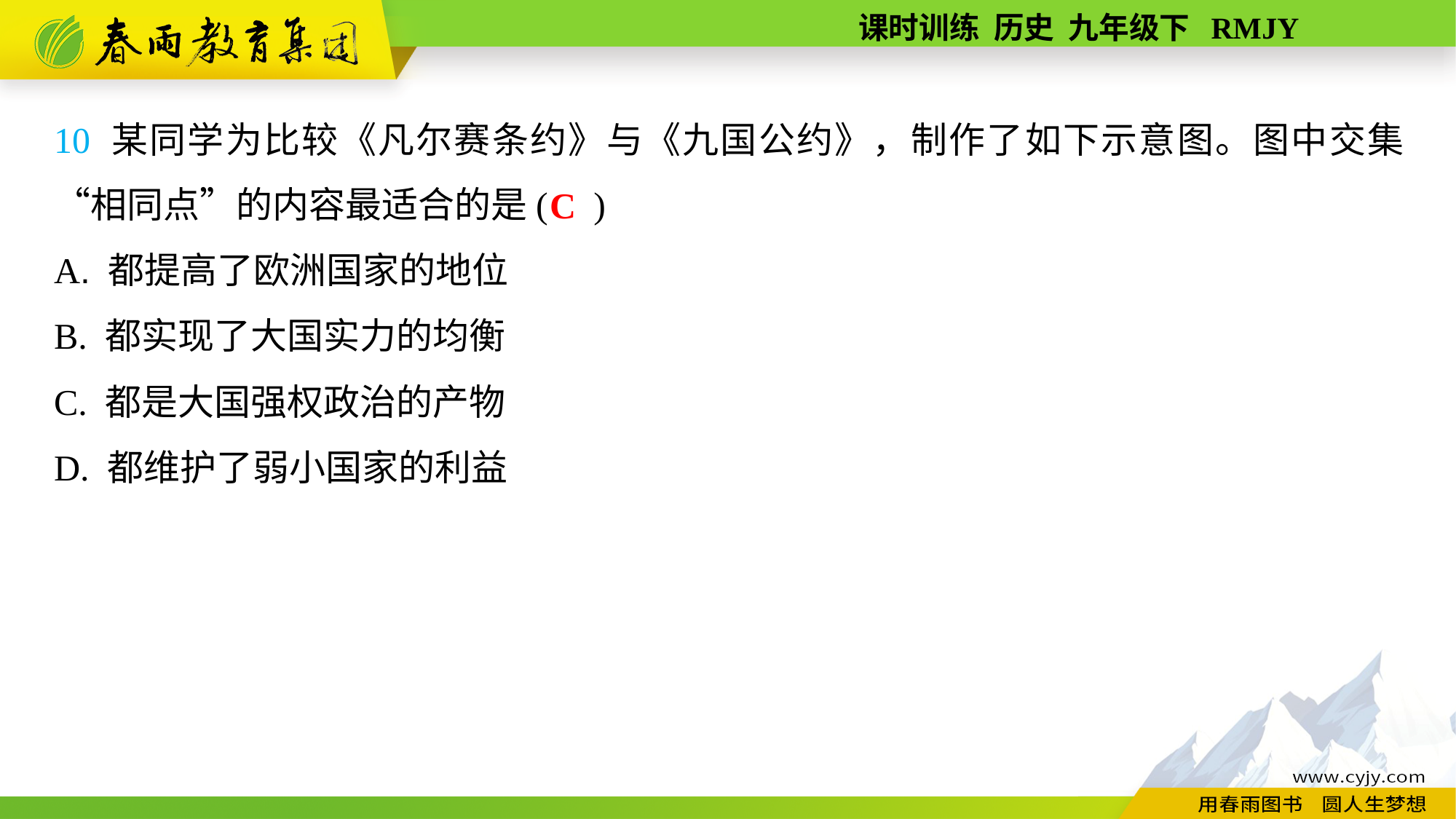

10 某同学为比较《凡尔赛条约》与《九国公约》，制作了如下示意图。图中交集“相同点”的内容最适合的是(     )
A. 都提高了欧洲国家的地位
B. 都实现了大国实力的均衡
C. 都是大国强权政治的产物
D. 都维护了弱小国家的利益
C